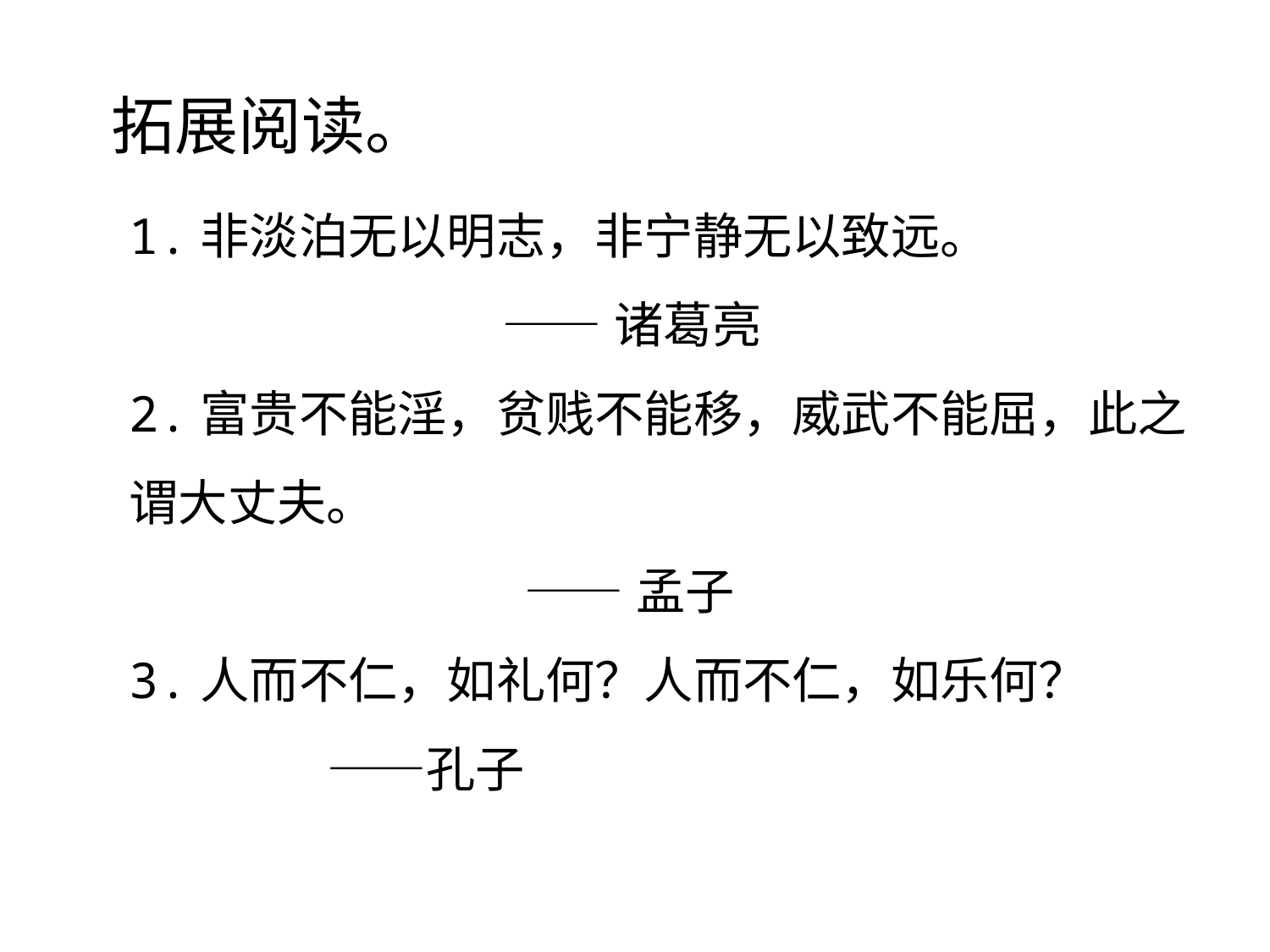

拓展阅读。
1.非淡泊无以明志，非宁静无以致远。
                                  ——诸葛亮
2.富贵不能淫，贫贱不能移，威武不能屈，此之谓大丈夫。
                                    ——孟子
3.人而不仁，如礼何？人而不仁，如乐何？                                ——孔子